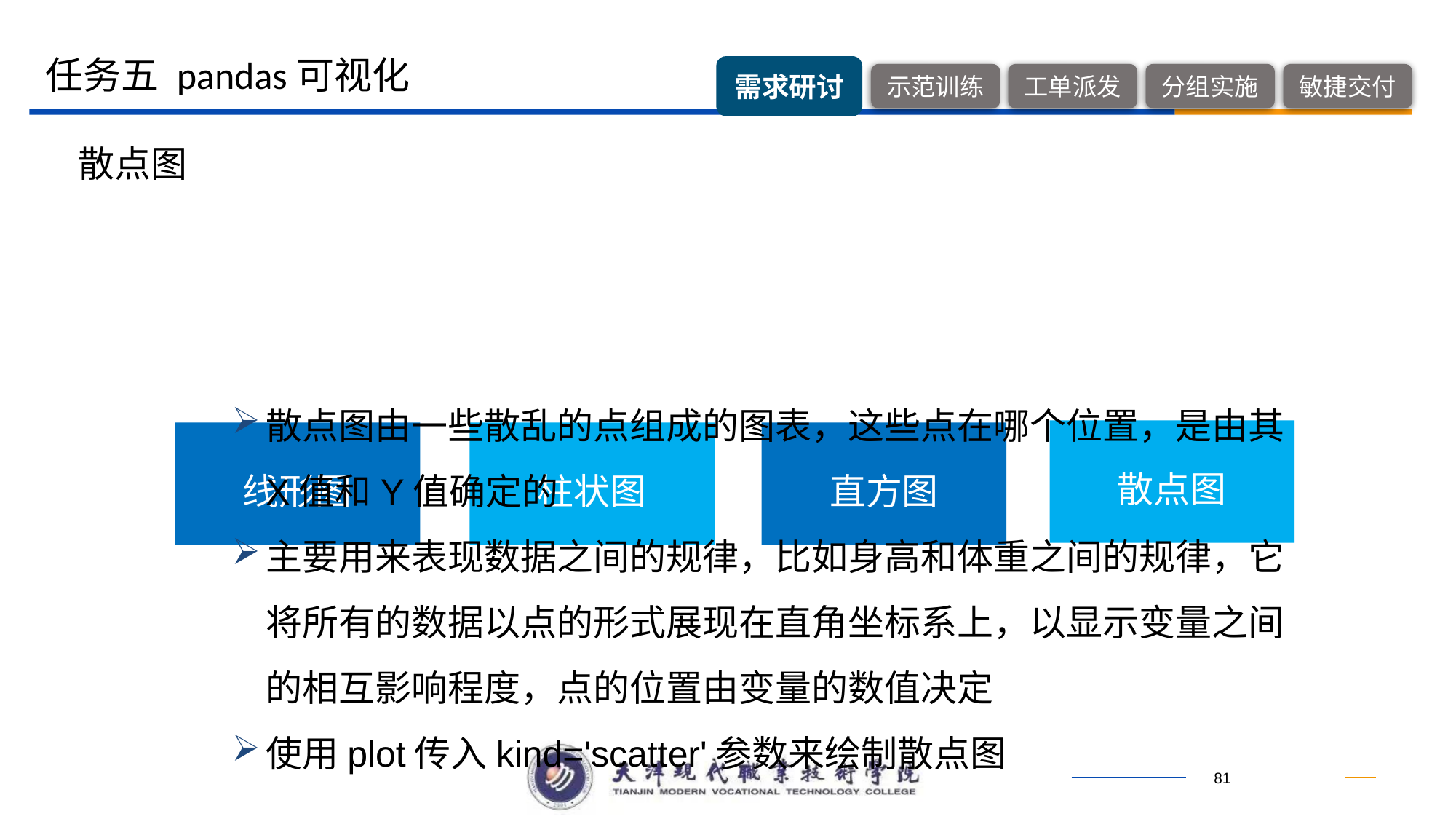

任务五 pandas可视化

散点图
散点图由一些散乱的点组成的图表，这些点在哪个位置，是由其X值和Y值确定的
主要用来表现数据之间的规律，比如身高和体重之间的规律，它将所有的数据以点的形式展现在直角坐标系上，以显示变量之间的相互影响程度，点的位置由变量的数值决定
使用plot传入kind='scatter'参数来绘制散点图
散点图
线形图
柱状图
直方图